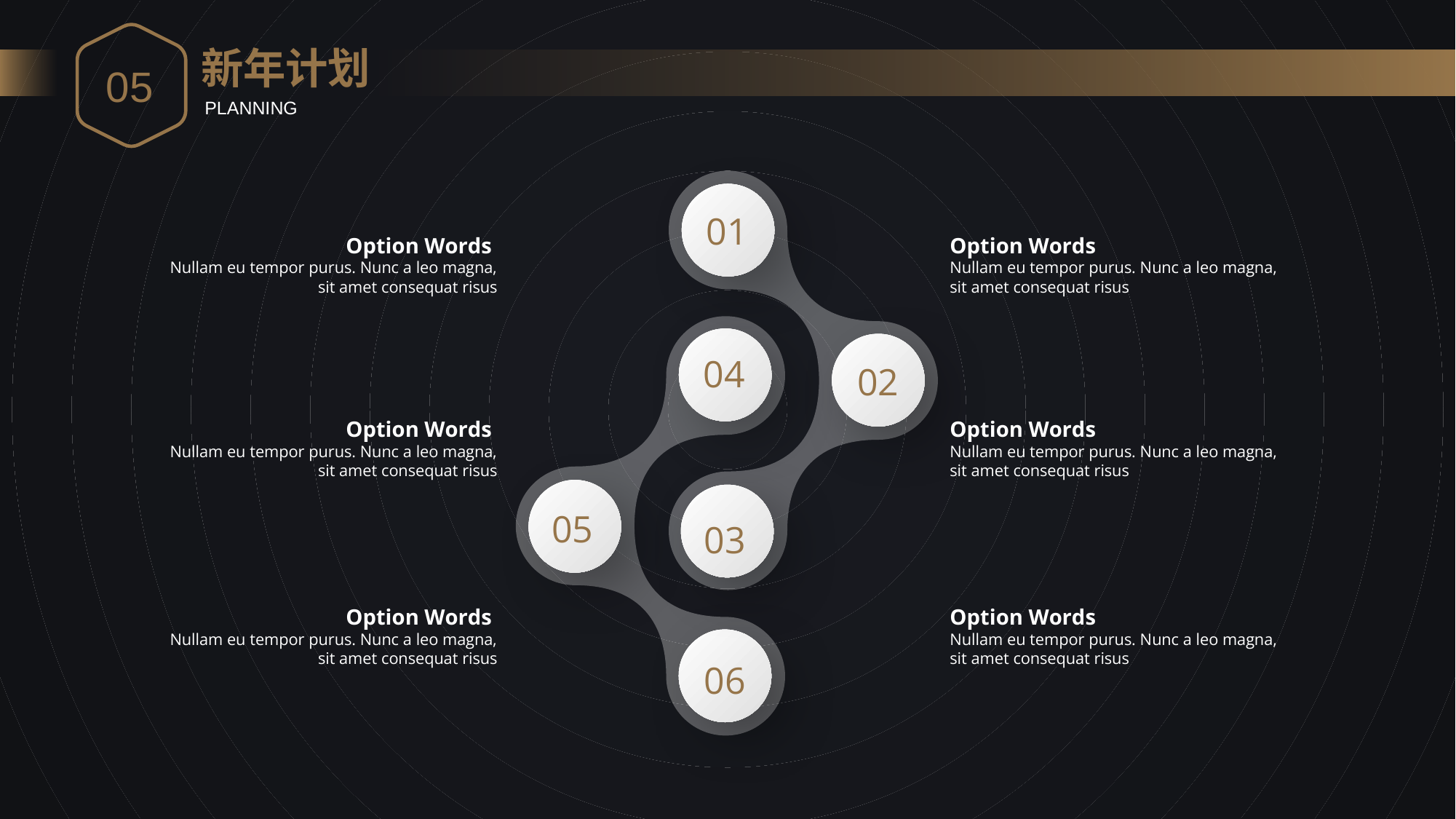

05
新年计划

PLANNING

Option Words
Nullam eu tempor purus. Nunc a leo magna, sit amet consequat risus
Option Words
Nullam eu tempor purus. Nunc a leo magna, sit amet consequat risus
01

04
02
Option Words
Nullam eu tempor purus. Nunc a leo magna, sit amet consequat risus
Option Words
Nullam eu tempor purus. Nunc a leo magna, sit amet consequat risus

05
03
Option Words
Nullam eu tempor purus. Nunc a leo magna, sit amet consequat risus
Option Words
Nullam eu tempor purus. Nunc a leo magna, sit amet consequat risus

06